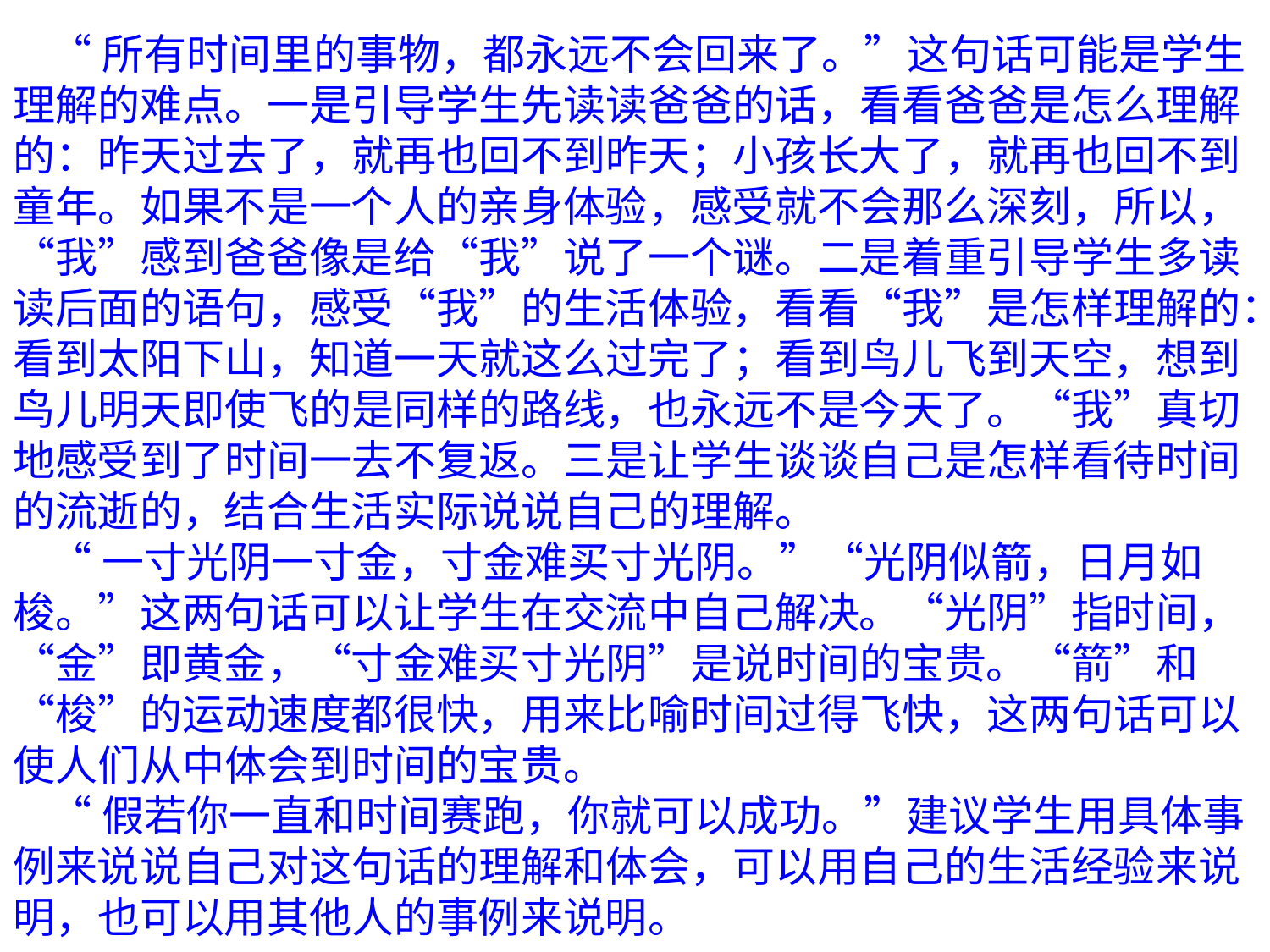

“所有时间里的事物，都永远不会回来了。”这句话可能是学生理解的难点。一是引导学生先读读爸爸的话，看看爸爸是怎么理解的：昨天过去了，就再也回不到昨天；小孩长大了，就再也回不到童年。如果不是一个人的亲身体验，感受就不会那么深刻，所以，“我”感到爸爸像是给“我”说了一个谜。二是着重引导学生多读读后面的语句，感受“我”的生活体验，看看“我”是怎样理解的：看到太阳下山，知道一天就这么过完了；看到鸟儿飞到天空，想到鸟儿明天即使飞的是同样的路线，也永远不是今天了。“我”真切地感受到了时间一去不复返。三是让学生谈谈自己是怎样看待时间的流逝的，结合生活实际说说自己的理解。
“一寸光阴一寸金，寸金难买寸光阴。”“光阴似箭，日月如梭。”这两句话可以让学生在交流中自己解决。“光阴”指时间，“金”即黄金，“寸金难买寸光阴”是说时间的宝贵。“箭”和“梭”的运动速度都很快，用来比喻时间过得飞快，这两句话可以使人们从中体会到时间的宝贵。
“假若你一直和时间赛跑，你就可以成功。”建议学生用具体事例来说说自己对这句话的理解和体会，可以用自己的生活经验来说明，也可以用其他人的事例来说明。